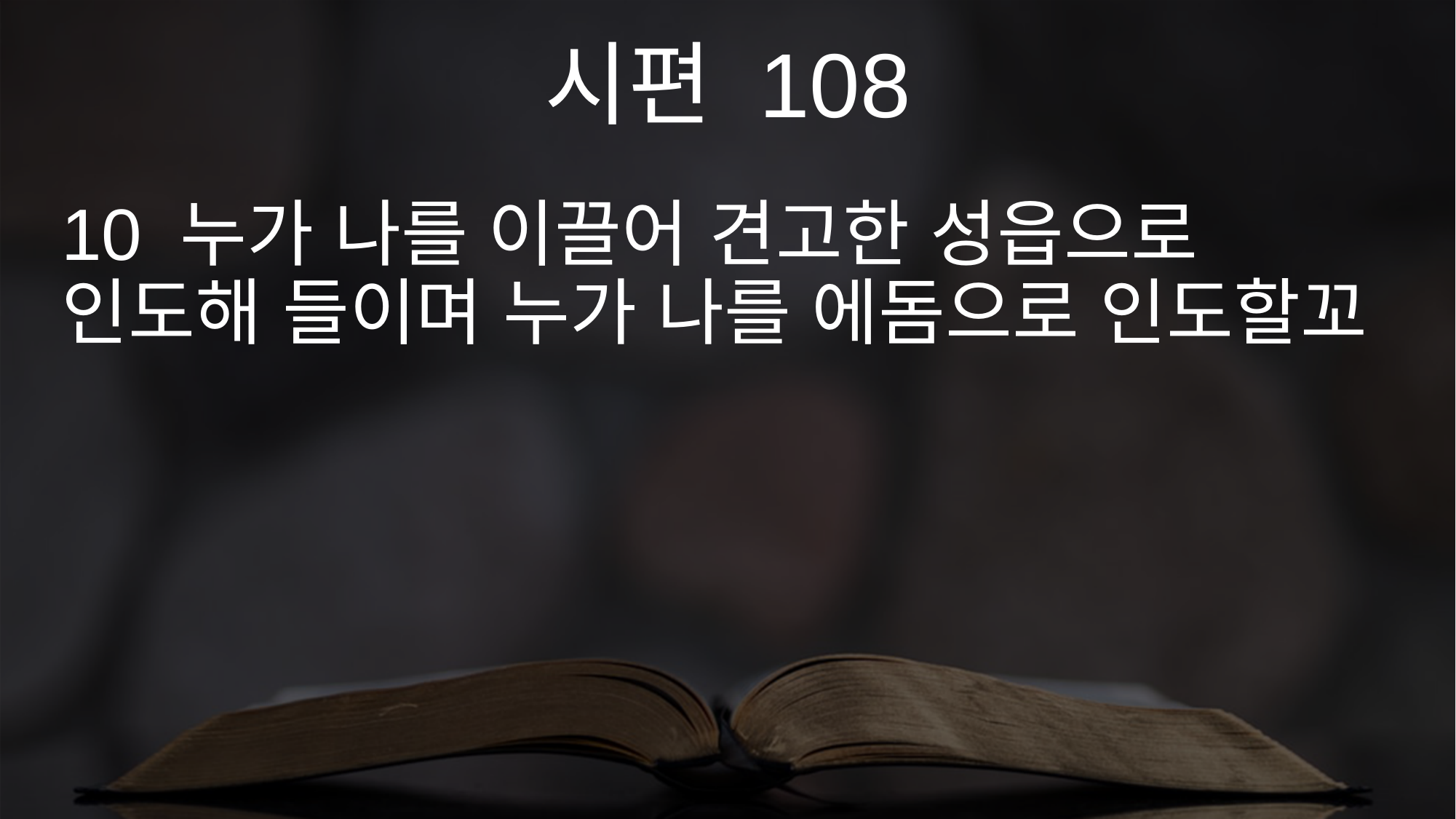

시편 108
10 누가 나를 이끌어 견고한 성읍으로 인도해 들이며 누가 나를 에돔으로 인도할꼬